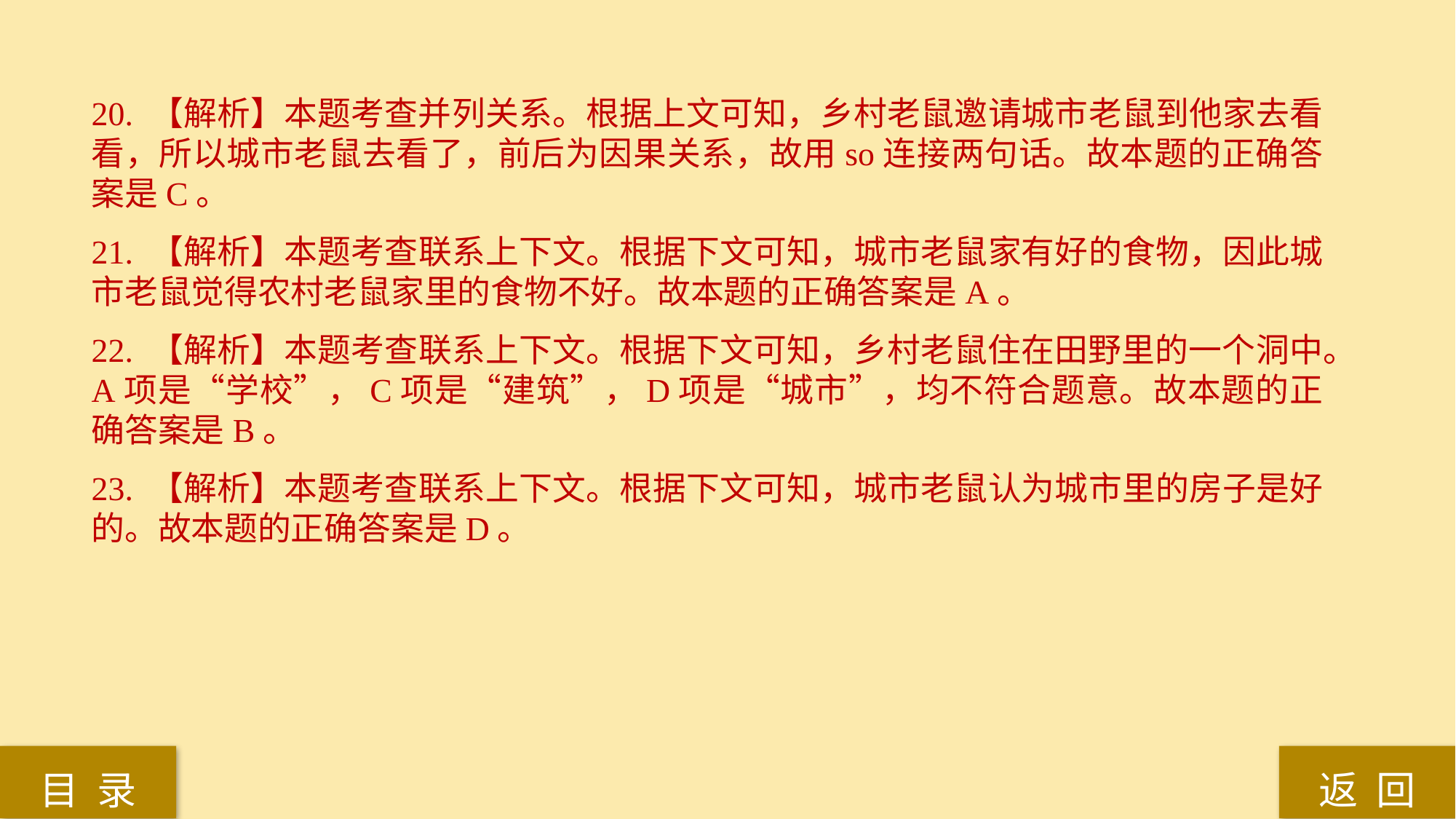

20. 【解析】本题考查并列关系。根据上文可知，乡村老鼠邀请城市老鼠到他家去看看，所以城市老鼠去看了，前后为因果关系，故用so连接两句话。故本题的正确答案是C。
21. 【解析】本题考查联系上下文。根据下文可知，城市老鼠家有好的食物，因此城市老鼠觉得农村老鼠家里的食物不好。故本题的正确答案是A。
22. 【解析】本题考查联系上下文。根据下文可知，乡村老鼠住在田野里的一个洞中。A项是“学校”，C项是“建筑”，D项是“城市”，均不符合题意。故本题的正确答案是B。
23. 【解析】本题考查联系上下文。根据下文可知，城市老鼠认为城市里的房子是好的。故本题的正确答案是D。
返  回